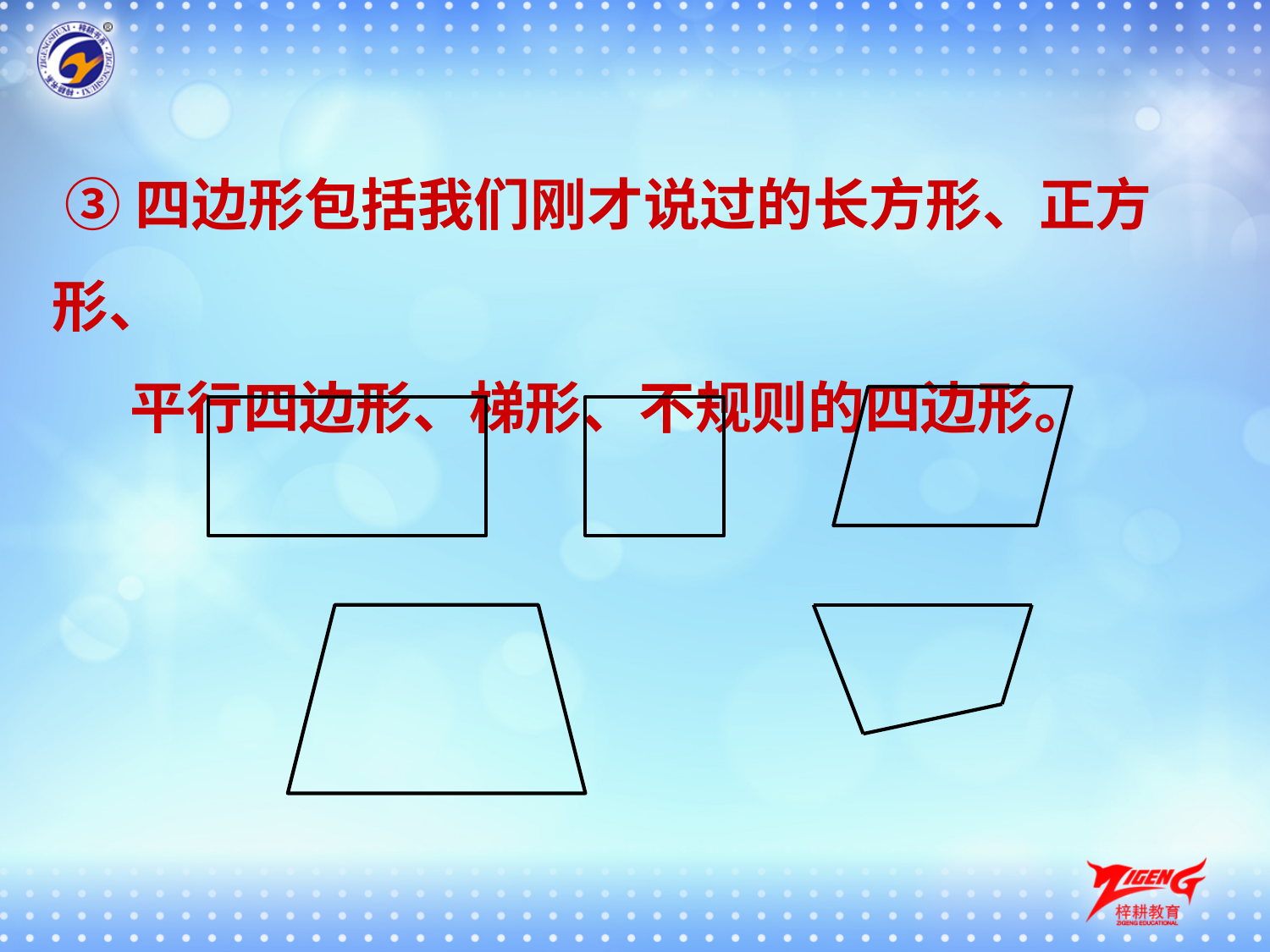

③四边形包括我们刚才说过的长方形、正方形、
     平行四边形、梯形、不规则的四边形。